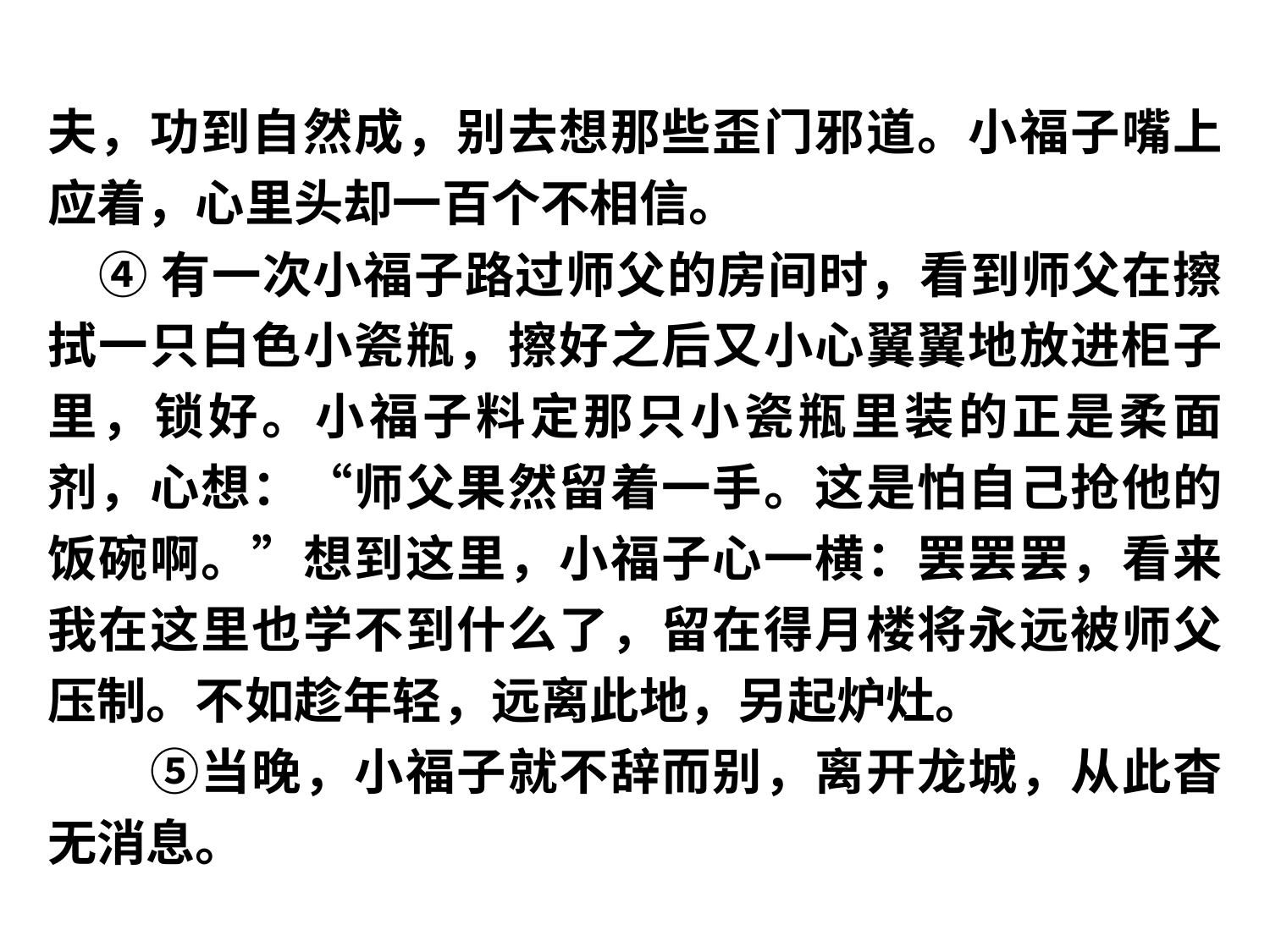

夫，功到自然成，别去想那些歪门邪道。小福子嘴上应着，心里头却一百个不相信。
    ④有一次小福子路过师父的房间时，看到师父在擦拭一只白色小瓷瓶，擦好之后又小心翼翼地放进柜子里，锁好。小福子料定那只小瓷瓶里装的正是柔面剂，心想：“师父果然留着一手。这是怕自己抢他的饭碗啊。”想到这里，小福子心一横：罢罢罢，看来我在这里也学不到什么了，留在得月楼将永远被师父压制。不如趁年轻，远离此地，另起炉灶。
　　⑤当晚，小福子就不辞而别，离开龙城，从此杳无消息。